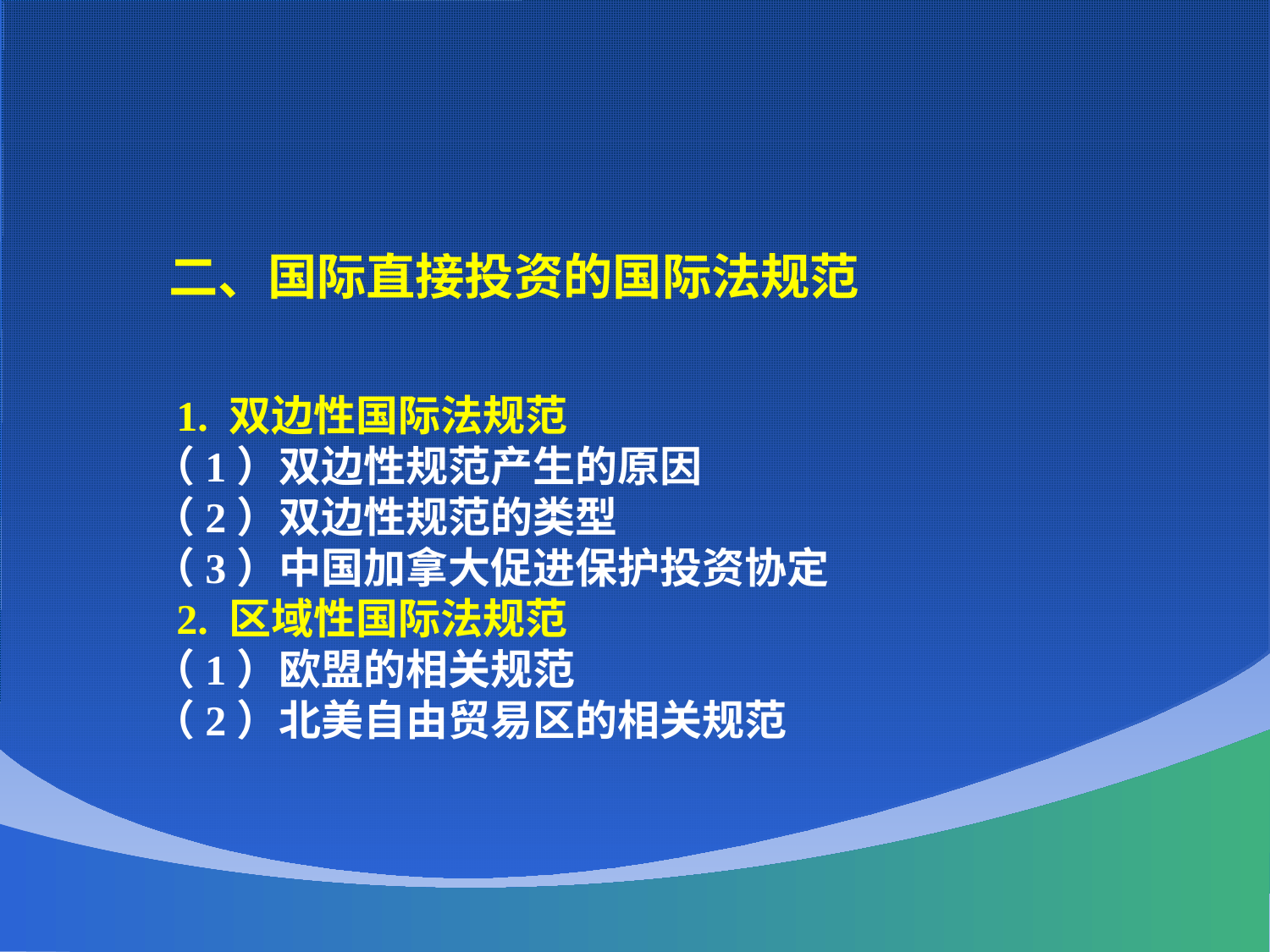

二、国际直接投资的国际法规范

     1. 双边性国际法规范
  （1）双边性规范产生的原因
  （2）双边性规范的类型
  （3）中国加拿大促进保护投资协定
     2. 区域性国际法规范
  （1）欧盟的相关规范
  （2）北美自由贸易区的相关规范